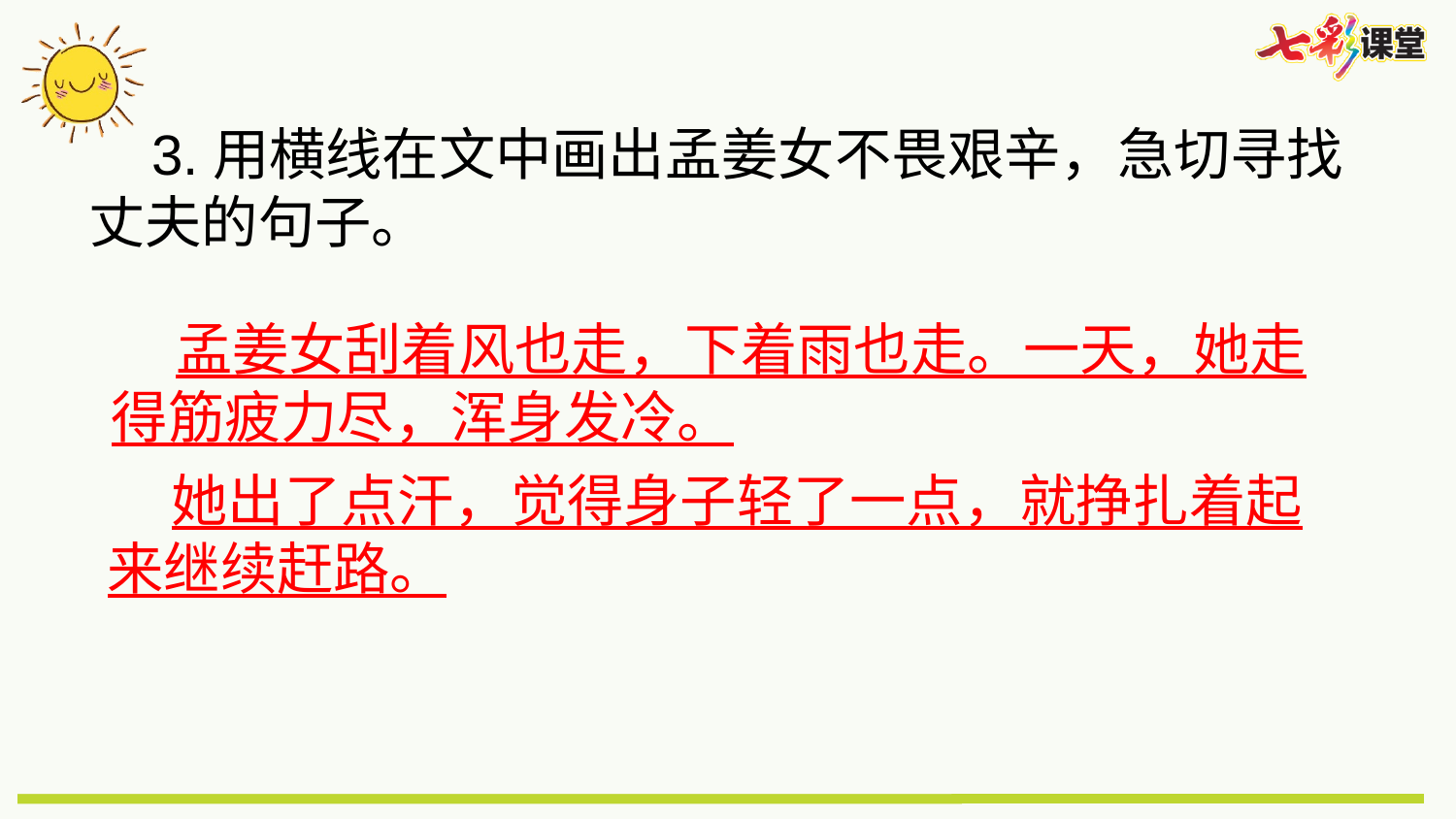

3.用横线在文中画出孟姜女不畏艰辛，急切寻找丈夫的句子。
    孟姜女刮着风也走，下着雨也走。一天，她走得筋疲力尽，浑身发冷。
    她出了点汗，觉得身子轻了一点，就挣扎着起来继续赶路。